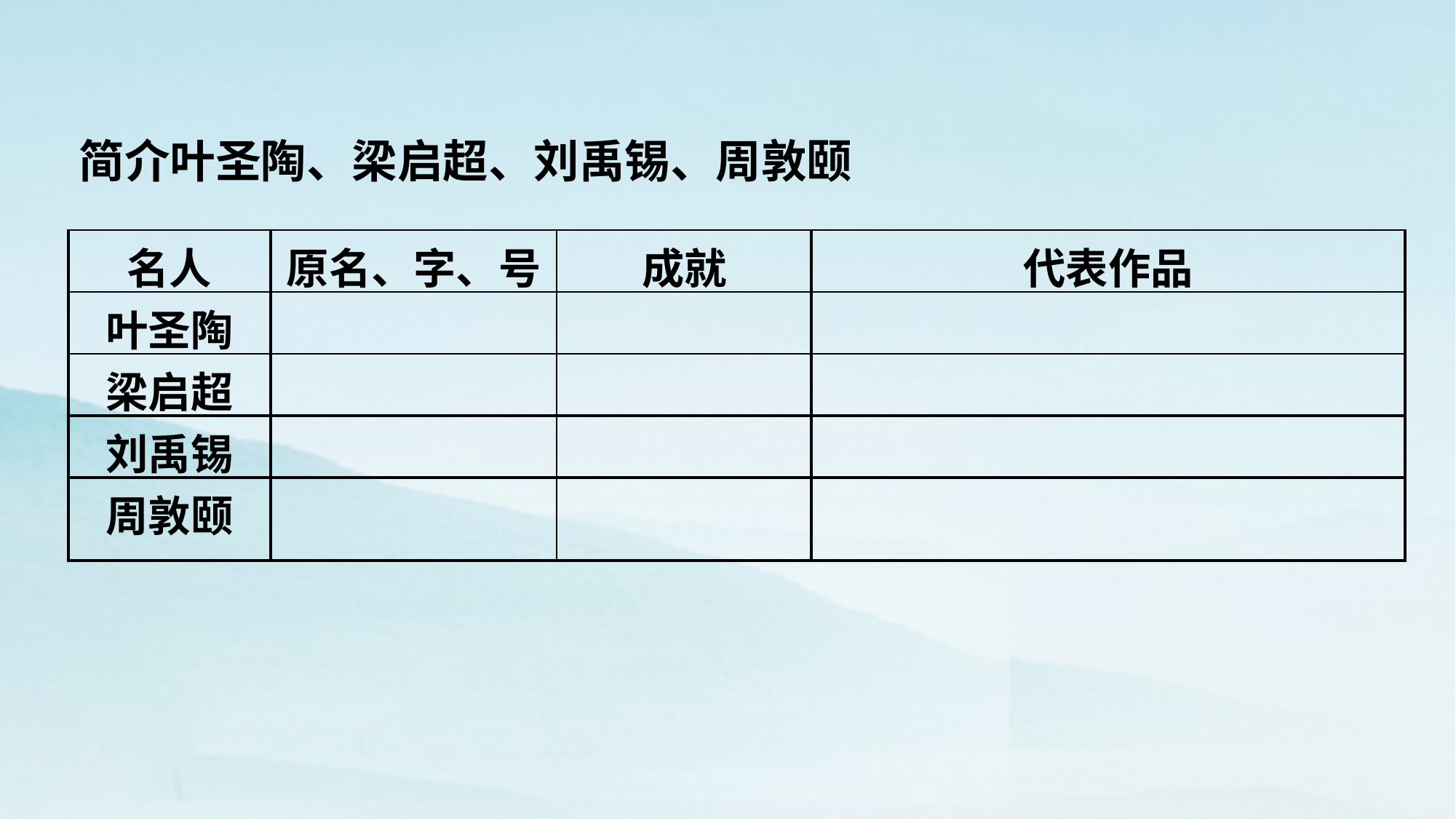

简介叶圣陶、梁启超、刘禹锡、周敦颐
| 名人 | 原名、字、号 | 成就 | 代表作品 |
| --- | --- | --- | --- |
| 叶圣陶 |  |  |  |
| 梁启超 |  |  |  |
| 刘禹锡 |  |  |  |
| 周敦颐 |  |  |  |